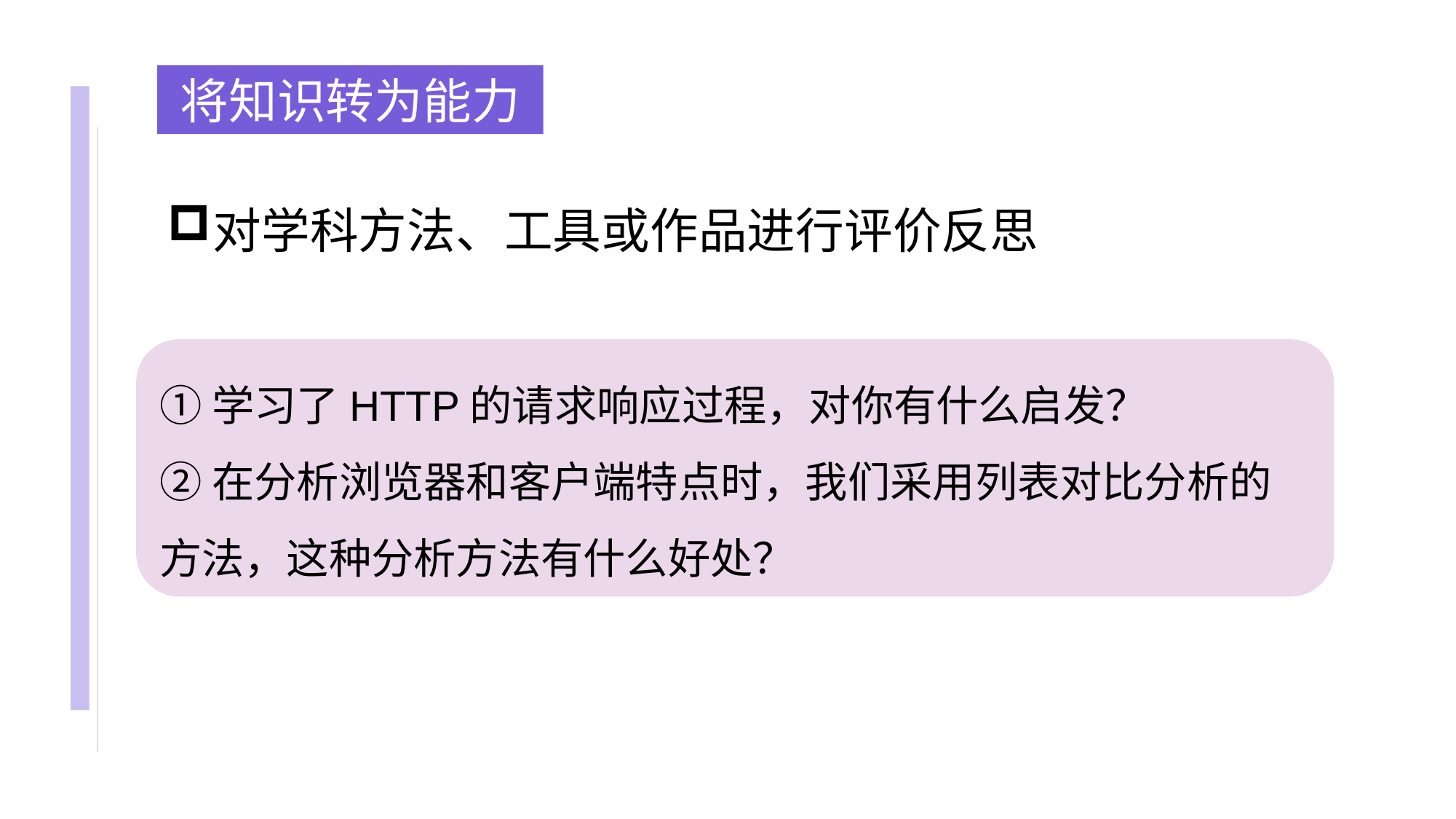

将知识转为能力

对学科方法、工具或作品进行评价反思

①学习了HTTP的请求响应过程，对你有什么启发？
②在分析浏览器和客户端特点时，我们采用列表对比分析的方法，这种分析方法有什么好处？